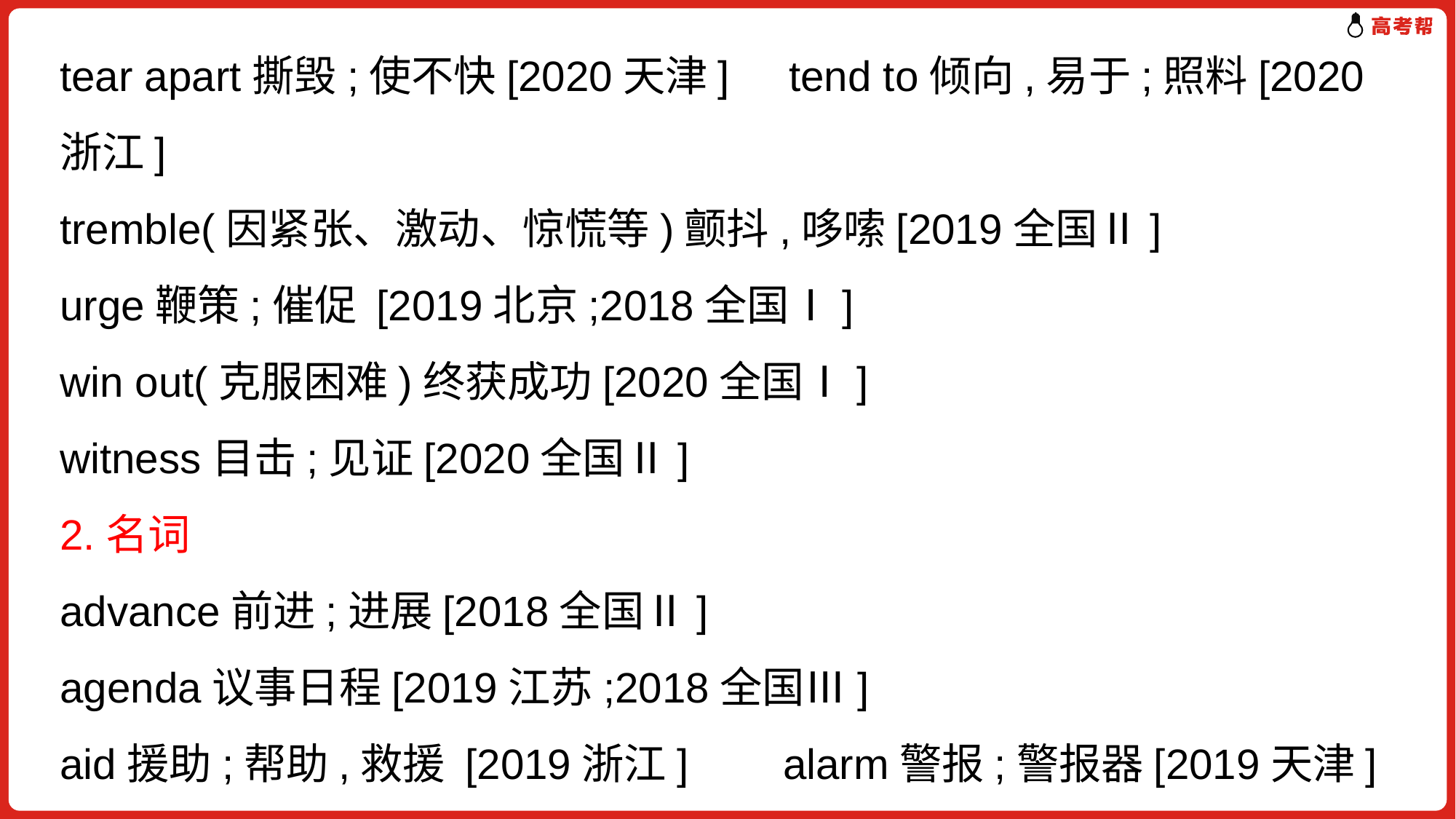

tear apart撕毁;使不快[2020天津]     tend to倾向,易于;照料[2020浙江]
tremble(因紧张、激动、惊慌等)颤抖,哆嗦[2019全国Ⅱ]
urge鞭策;催促 [2019北京;2018全国Ⅰ]
win out(克服困难)终获成功[2020全国Ⅰ]
witness目击;见证[2020全国Ⅱ]
2.名词
advance前进;进展[2018全国Ⅱ]
agenda议事日程[2019江苏;2018全国Ⅲ]
aid援助;帮助,救援 [2019浙江]        alarm警报;警报器[2019天津]
application应用;申请[2018北京]